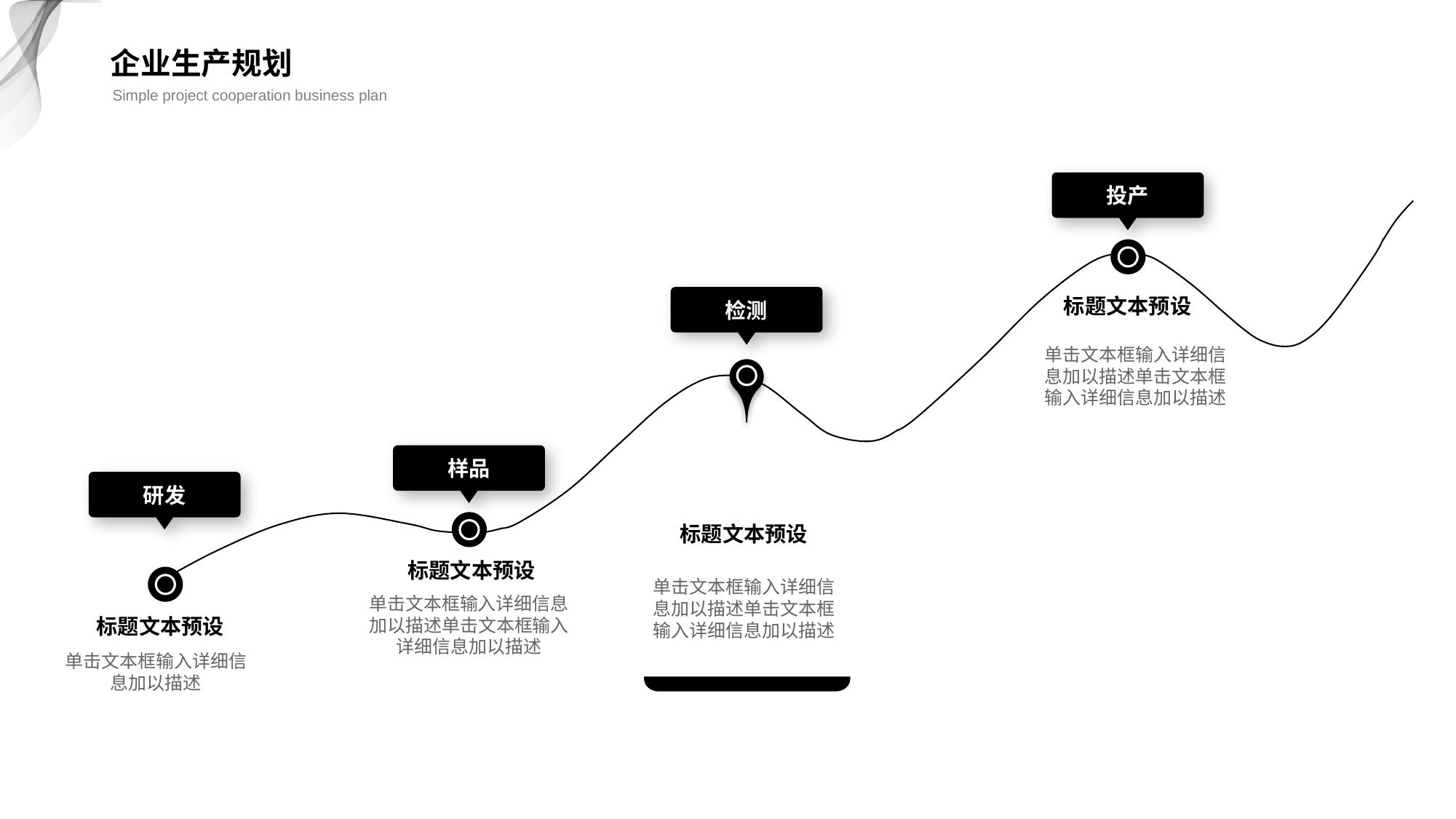

企业生产规划
Simple project cooperation business plan

投产

检测
标题文本预设
单击文本框输入详细信息加以描述单击文本框输入详细信息加以描述

样品

研发

标题文本预设
标题文本预设
单击文本框输入详细信息加以描述单击文本框输入详细信息加以描述

单击文本框输入详细信息加以描述单击文本框输入详细信息加以描述

标题文本预设
单击文本框输入详细信息加以描述